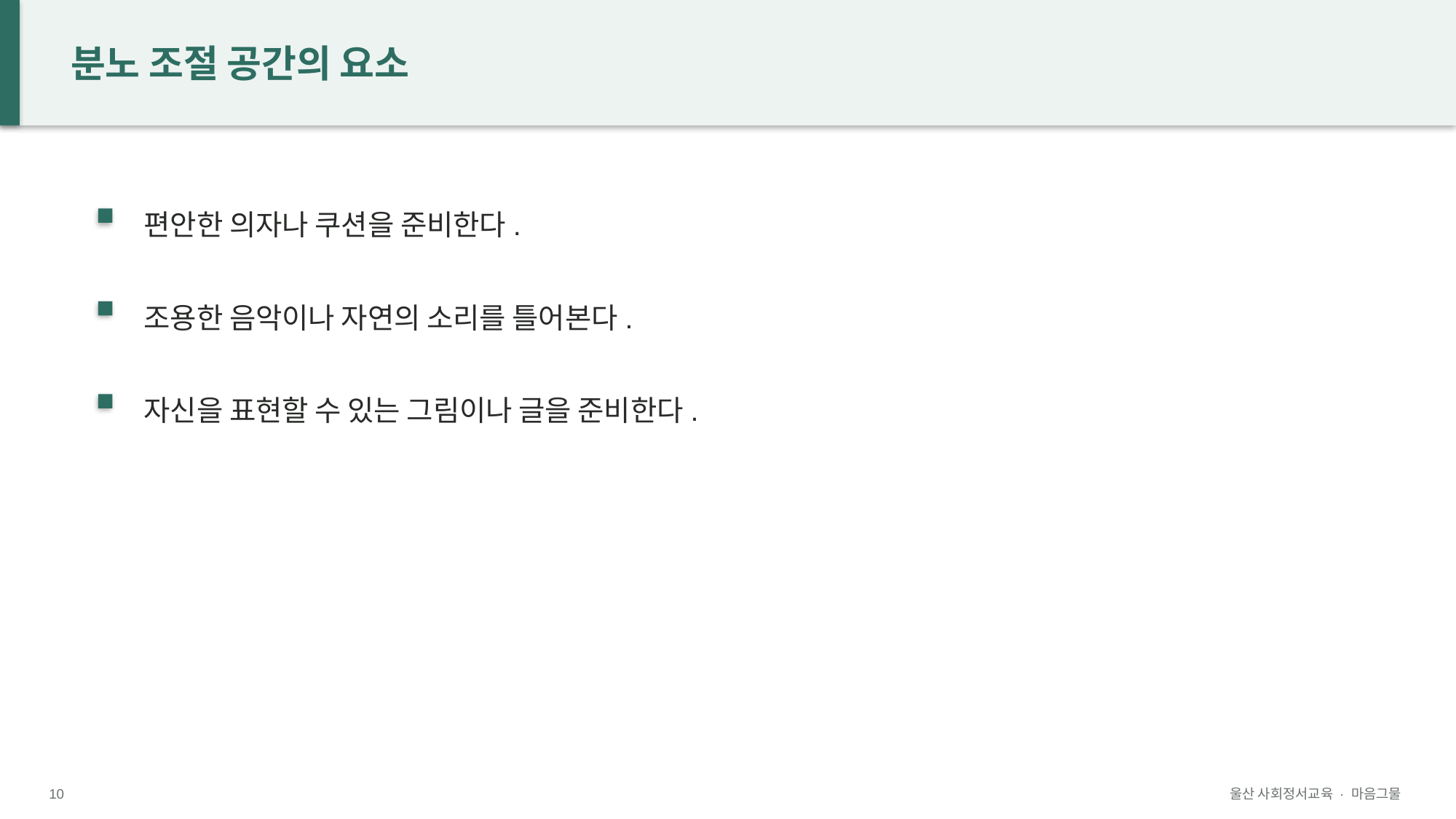

분노 조절 공간의 요소
편안한 의자나 쿠션을 준비한다.

조용한 음악이나 자연의 소리를 틀어본다.

자신을 표현할 수 있는 그림이나 글을 준비한다.

10
울산 사회정서교육 · 마음그물